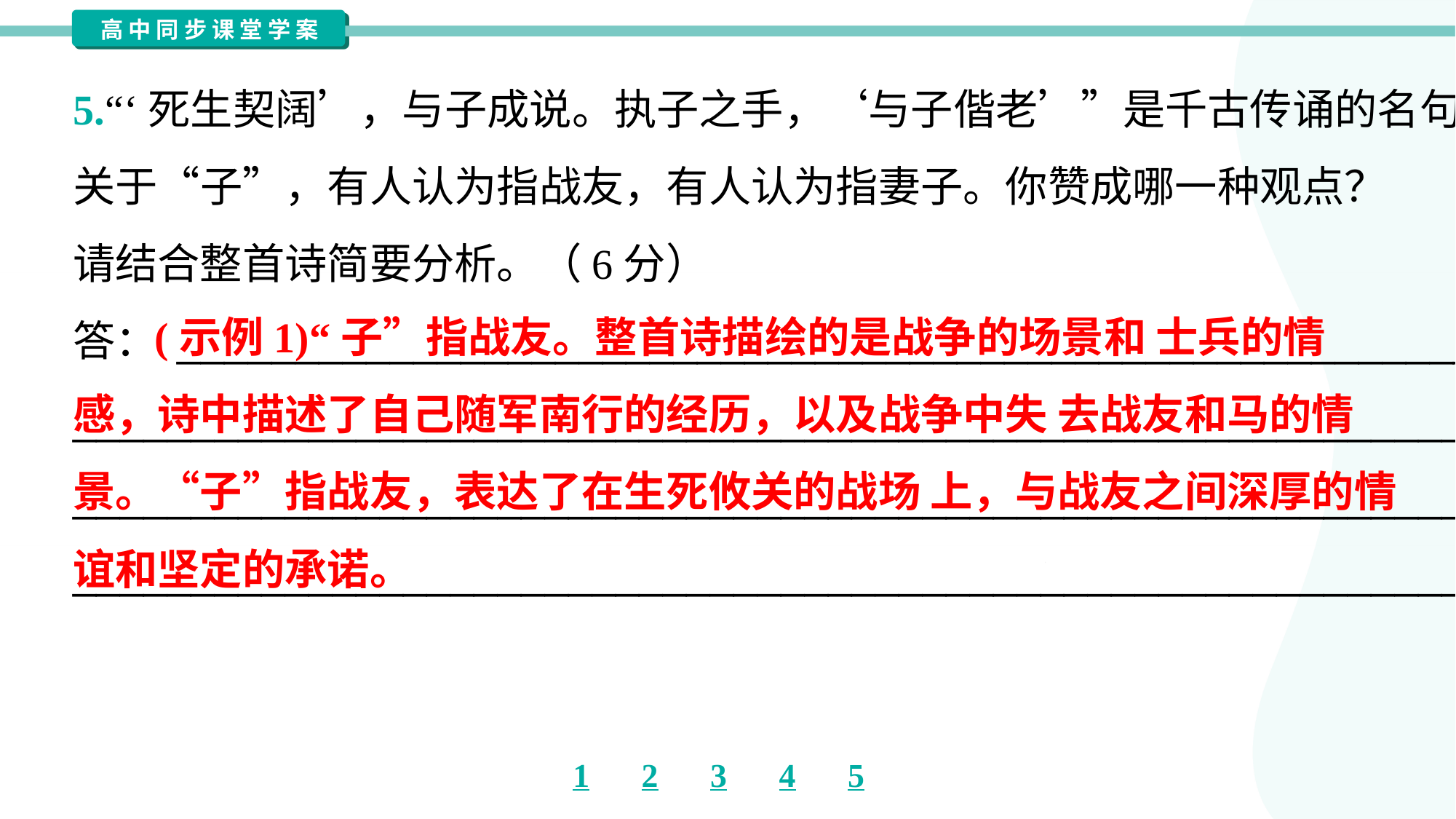

5.“‘死生契阔’，与子成说。执子之手，‘与子偕老’”是千古传诵的名句。
关于“子”，有人认为指战友，有人认为指妻子。你赞成哪一种观点？
请结合整首诗简要分析。（6分）
答： ________________________________________________________
_____________________________________________________________
_____________________________________________________________
_____________________________________________________________
       (示例1)“子”指战友。整首诗描绘的是战争的场景和 士兵的情
感，诗中描述了自己随军南行的经历，以及战争中失 去战友和马的情
景。“子”指战友，表达了在生死攸关的战场 上，与战友之间深厚的情
谊和坚定的承诺。